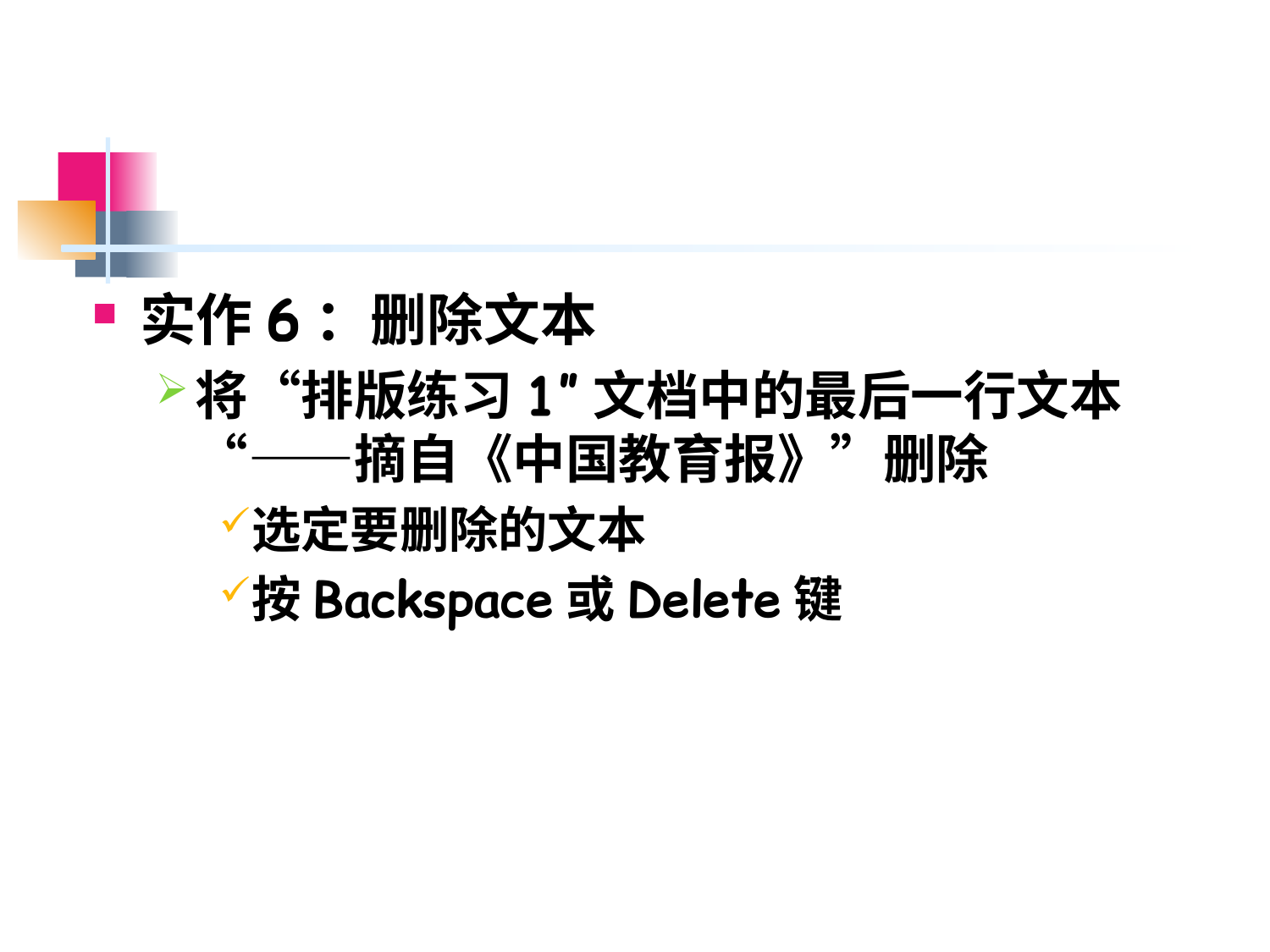

#
实作6：删除文本
将“排版练习1”文档中的最后一行文本“——摘自《中国教育报》”删除
选定要删除的文本
按Backspace或Delete键